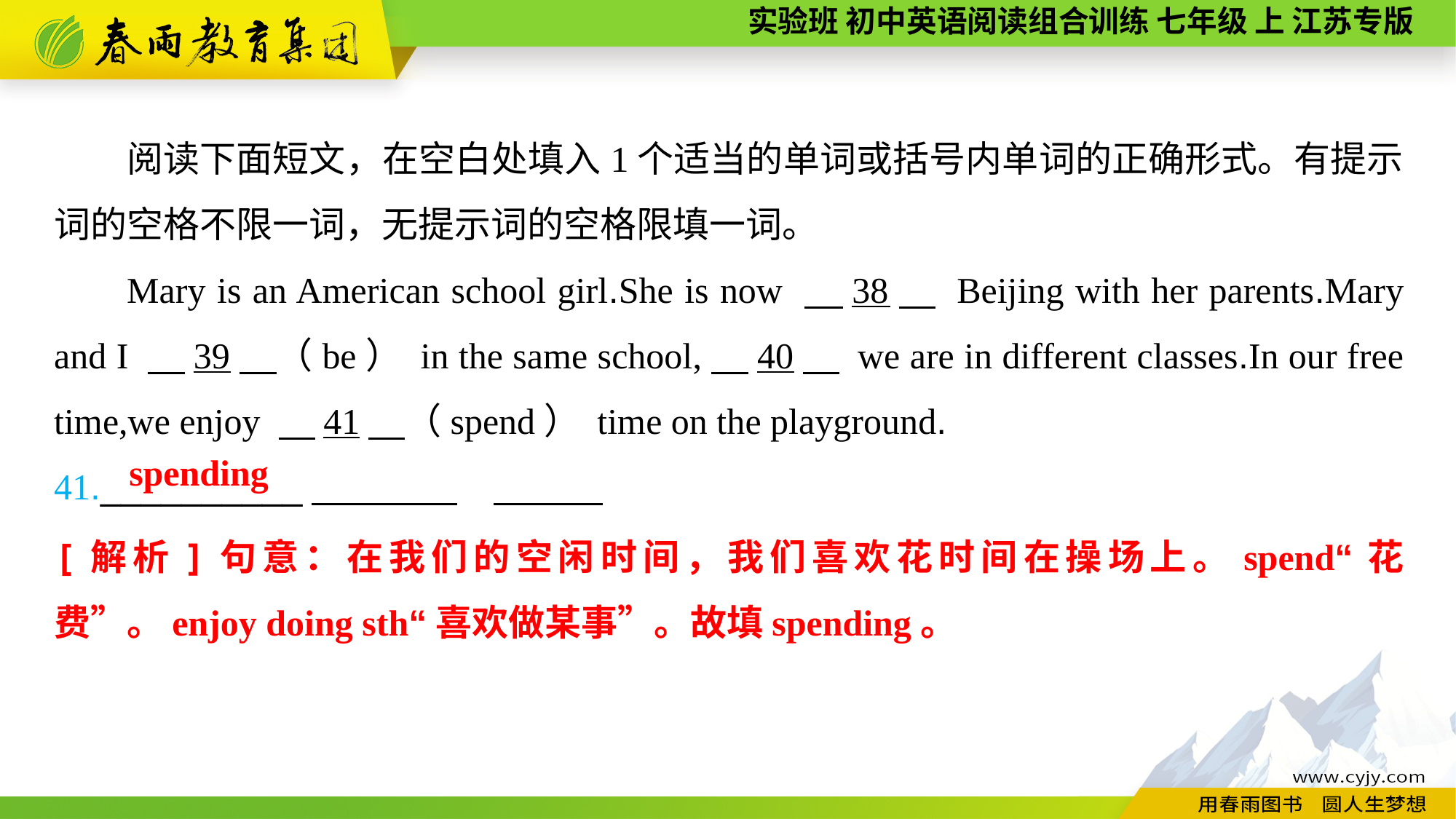

阅读下面短文，在空白处填入1个适当的单词或括号内单词的正确形式。有提示词的空格不限一词，无提示词的空格限填一词。
Mary is an American school girl.She is now 　38　 Beijing with her parents.Mary and I 　39　（be） in the same school,　40　 we are in different classes.In our free time,we enjoy 　41　（spend） time on the playground.
41.__________
spending
[解析]句意：在我们的空闲时间，我们喜欢花时间在操场上。spend“花费”。enjoy doing sth“喜欢做某事”。故填spending。